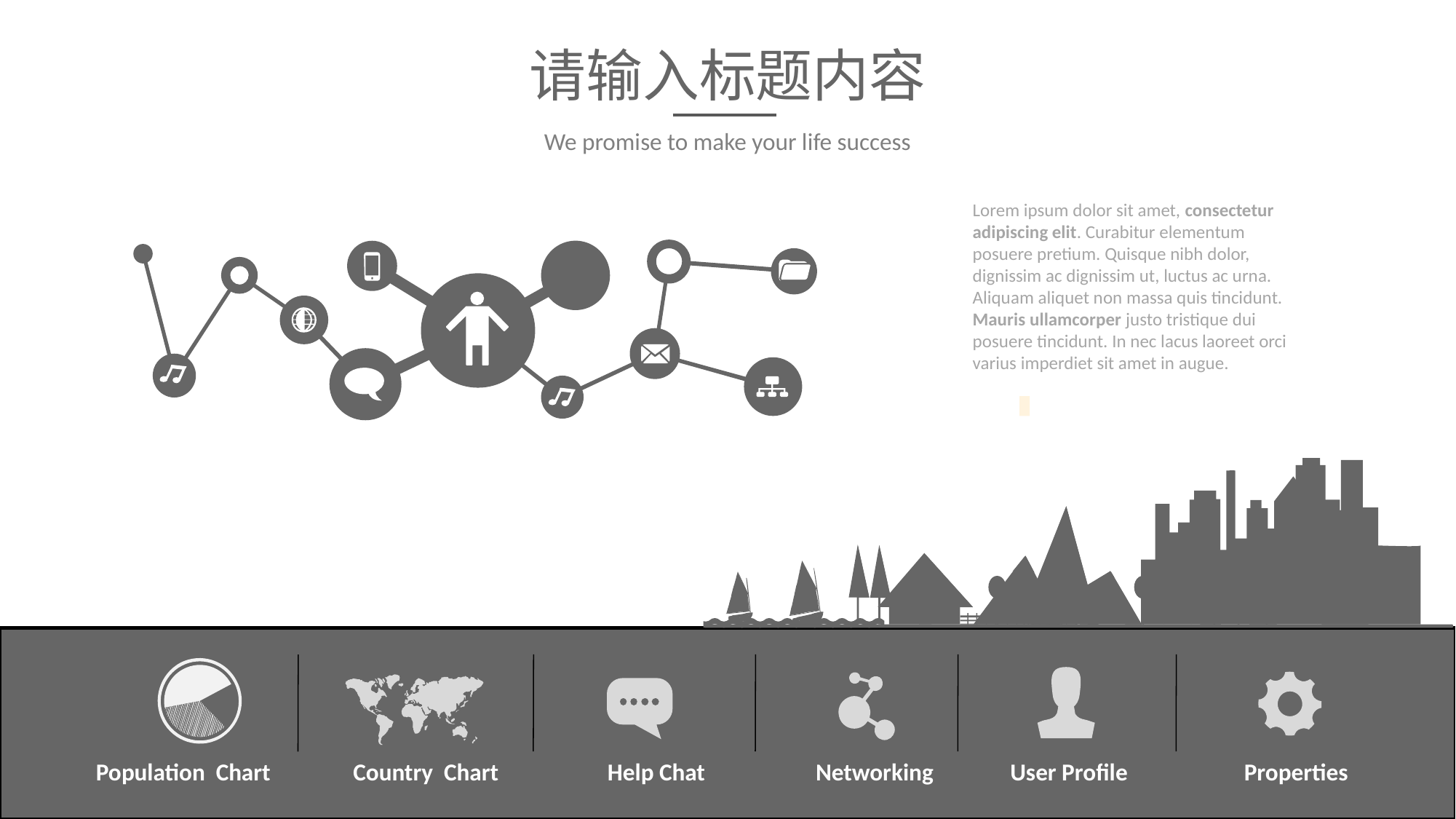

请输入标题内容
We promise to make your life success
Lorem ipsum dolor sit amet, consectetur adipiscing elit. Curabitur elementum posuere pretium. Quisque nibh dolor, dignissim ac dignissim ut, luctus ac urna. Aliquam aliquet non massa quis tincidunt. Mauris ullamcorper justo tristique dui posuere tincidunt. In nec lacus laoreet orci varius imperdiet sit amet in augue.

Population  Chart
Country  Chart
Help Chat
Networking
User Profile
Properties